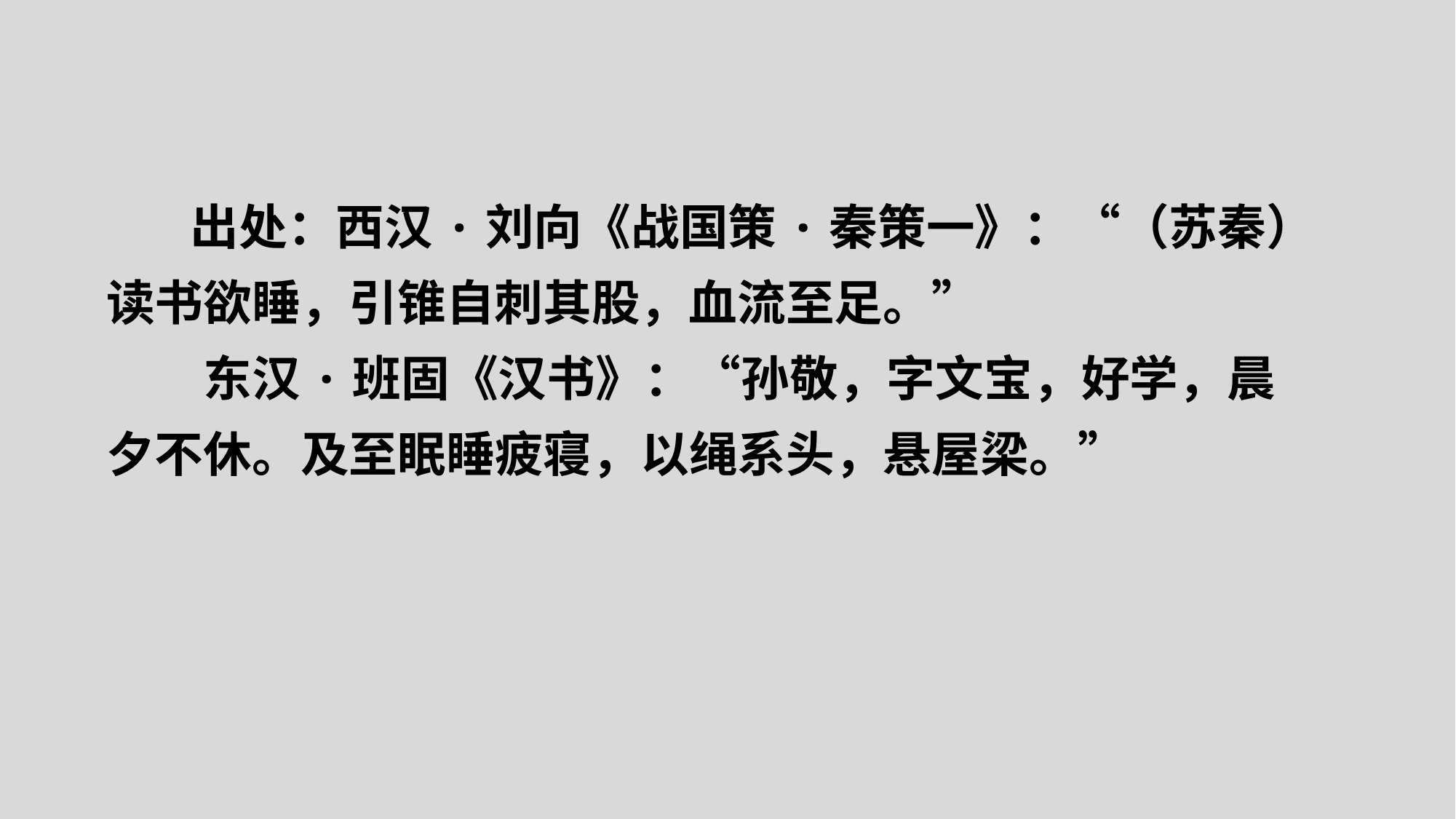

出处：西汉·刘向《战国策·秦策一》：“（苏秦）读书欲睡，引锥自刺其股，血流至足。”
　　东汉·班固《汉书》：“孙敬，字文宝，好学，晨夕不休。及至眠睡疲寝，以绳系头，悬屋梁。”